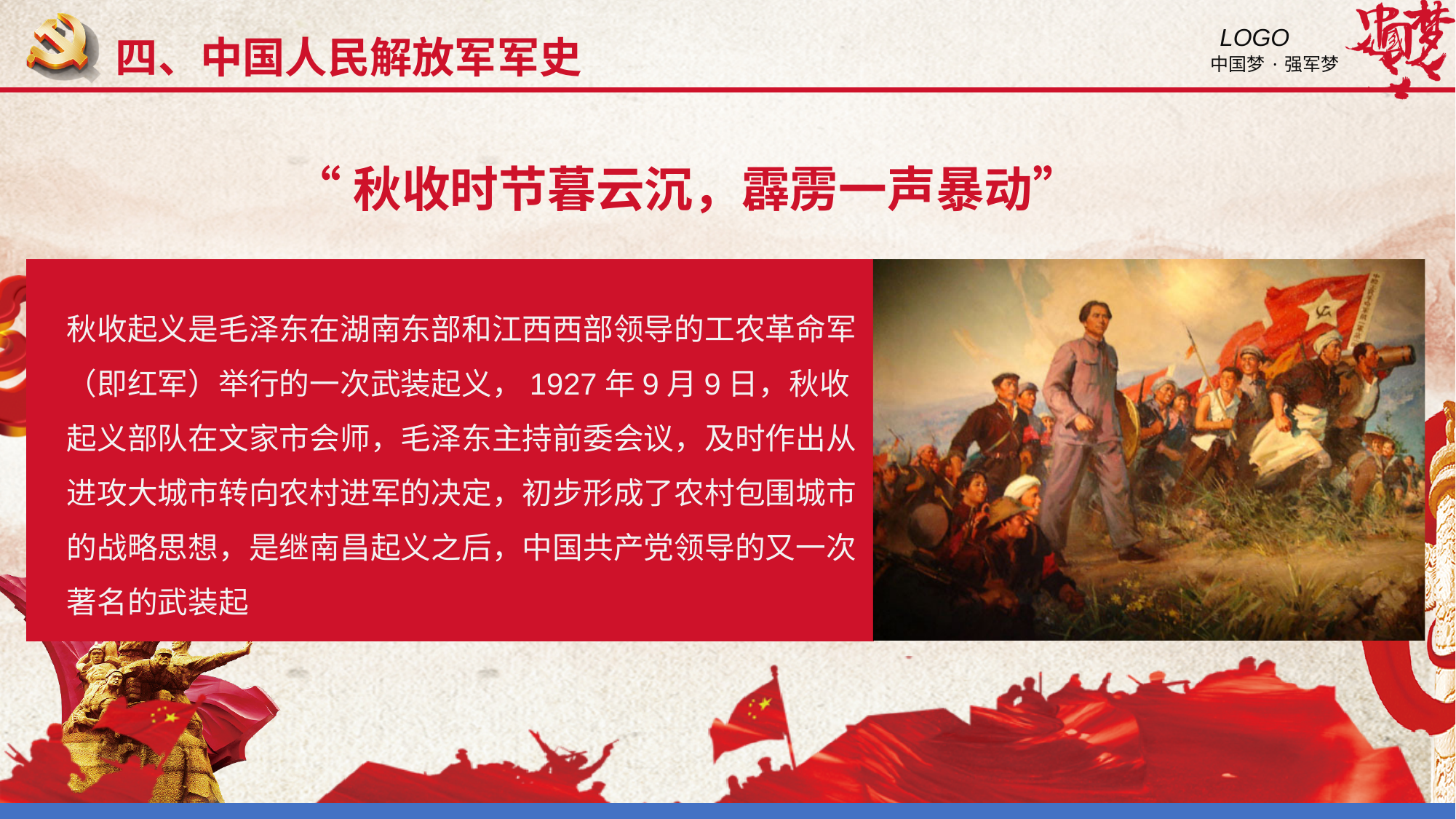

“秋收时节暮云沉，霹雳一声暴动”

秋收起义是毛泽东在湖南东部和江西西部领导的工农革命军（即红军）举行的一次武装起义，1927年9月9日，秋收起义部队在文家市会师，毛泽东主持前委会议，及时作出从进攻大城市转向农村进军的决定，初步形成了农村包围城市的战略思想，是继南昌起义之后，中国共产党领导的又一次著名的武装起